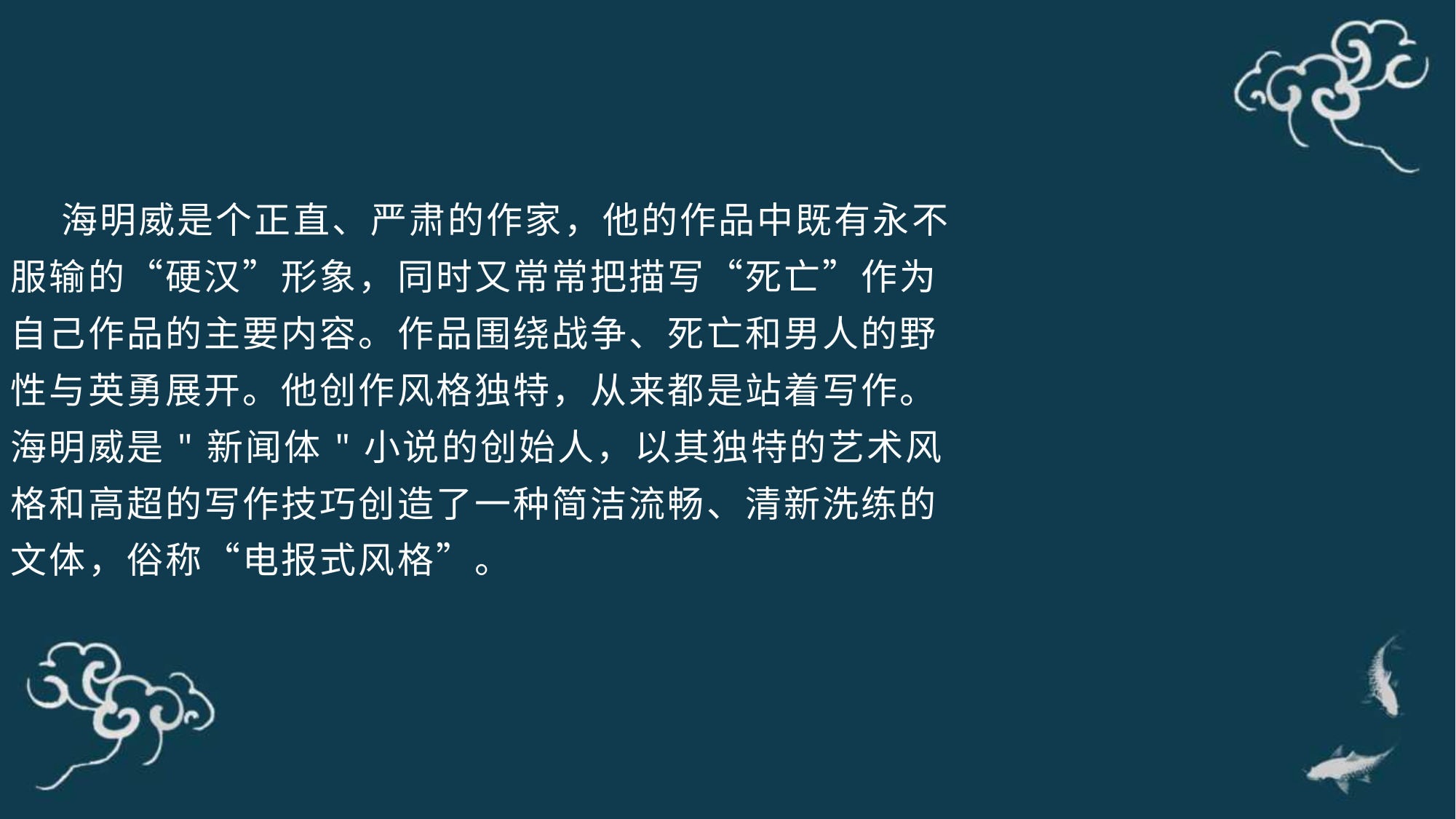

海明威是个正直、严肃的作家，他的作品中既有永不服输的“硬汉”形象，同时又常常把描写“死亡”作为自己作品的主要内容。作品围绕战争、死亡和男人的野性与英勇展开。他创作风格独特，从来都是站着写作。海明威是"新闻体"小说的创始人，以其独特的艺术风格和高超的写作技巧创造了一种简洁流畅、清新洗练的文体，俗称“电报式风格”。